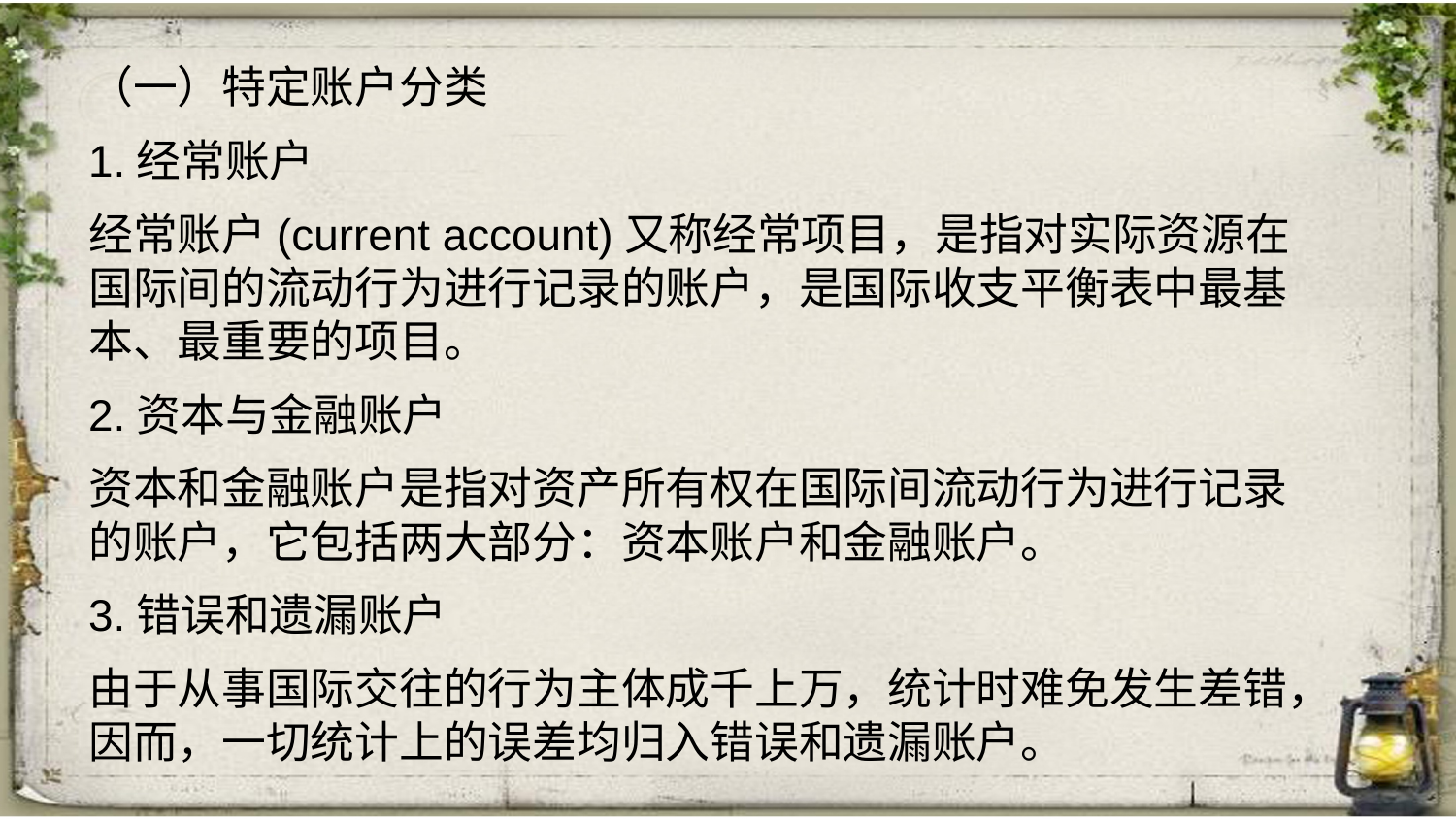

（一）特定账户分类
1.经常账户
经常账户(current account)又称经常项目，是指对实际资源在国际间的流动行为进行记录的账户，是国际收支平衡表中最基本、最重要的项目。
2.资本与金融账户
资本和金融账户是指对资产所有权在国际间流动行为进行记录的账户，它包括两大部分：资本账户和金融账户。
3.错误和遗漏账户
由于从事国际交往的行为主体成千上万，统计时难免发生差错，因而，一切统计上的误差均归入错误和遗漏账户。